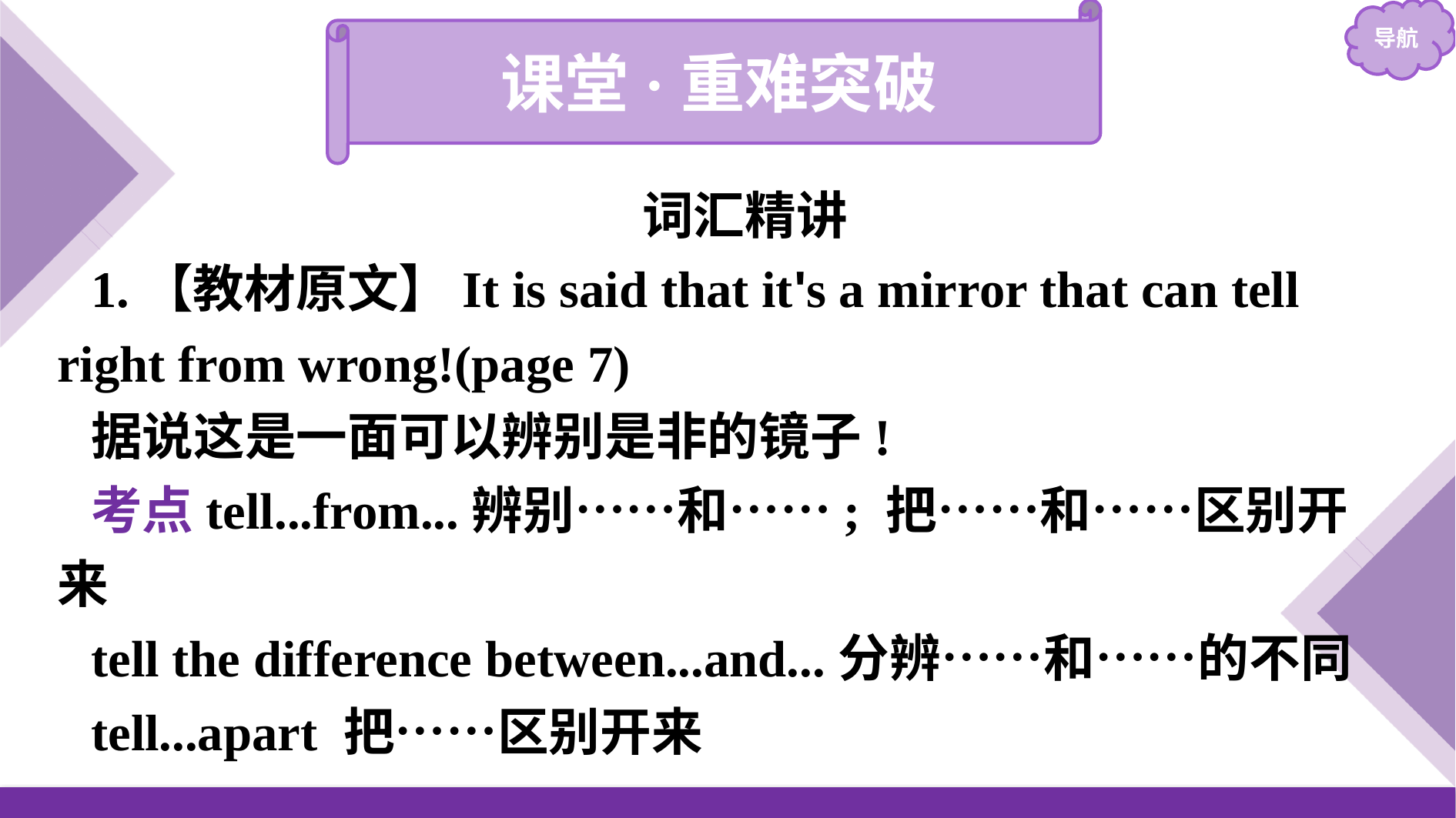

课堂·重难突破
词汇精讲
1.【教材原文】It is said that it's a mirror that can tell right from wrong!(page 7)
据说这是一面可以辨别是非的镜子!
考点tell...from...辨别……和……; 把……和……区别开来
tell the difference between...and...分辨……和……的不同
tell...apart 把……区别开来